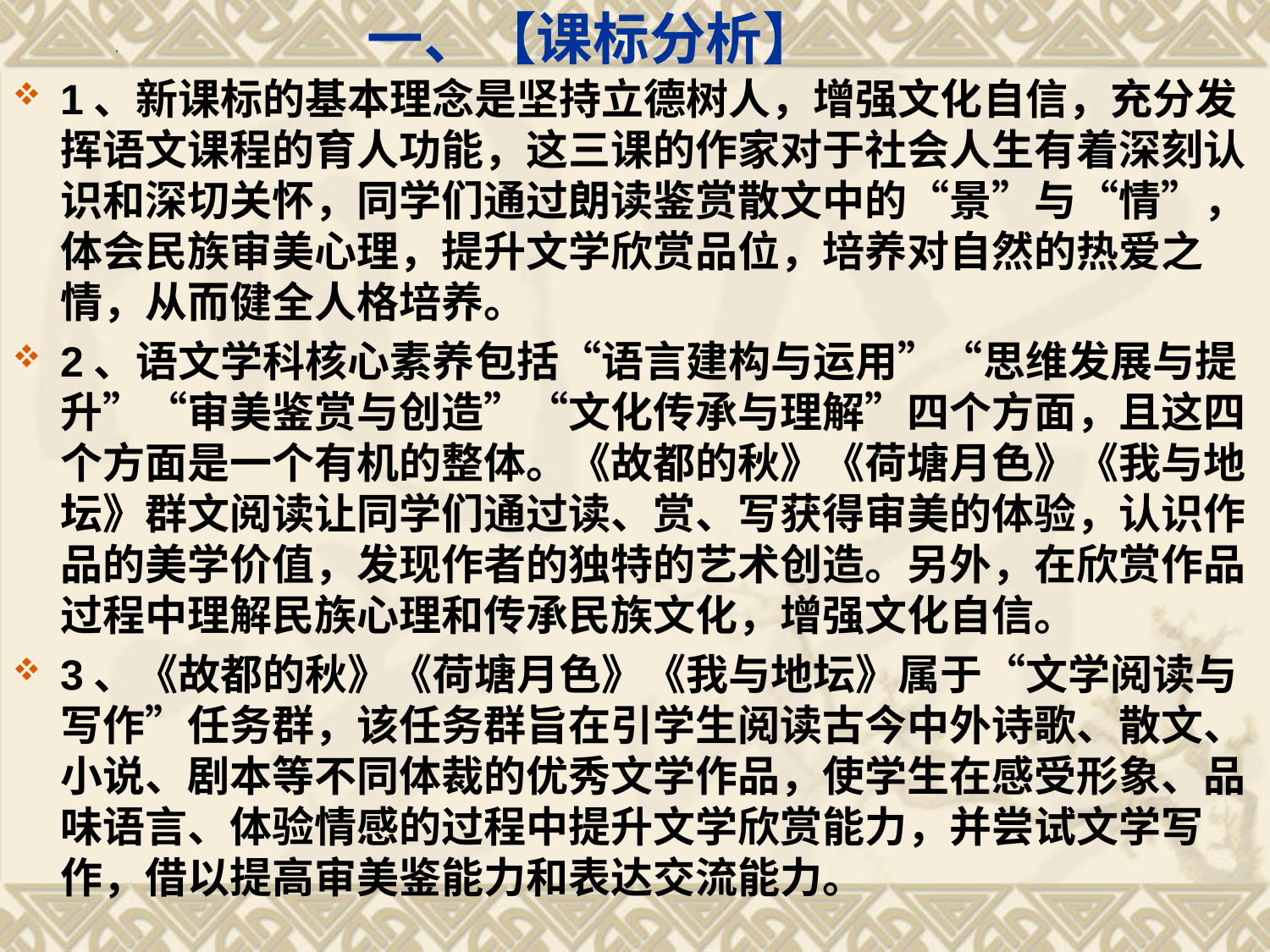

# 一、【课标分析】
1、新课标的基本理念是坚持立德树人，增强文化自信，充分发挥语文课程的育人功能，这三课的作家对于社会人生有着深刻认识和深切关怀，同学们通过朗读鉴赏散文中的“景”与“情”，体会民族审美心理，提升文学欣赏品位，培养对自然的热爱之情，从而健全人格培养。
2、语文学科核心素养包括“语言建构与运用”“思维发展与提升”“审美鉴赏与创造”“文化传承与理解”四个方面，且这四个方面是一个有机的整体。《故都的秋》《荷塘月色》《我与地坛》群文阅读让同学们通过读、赏、写获得审美的体验，认识作品的美学价值，发现作者的独特的艺术创造。另外，在欣赏作品过程中理解民族心理和传承民族文化，增强文化自信。
3、《故都的秋》《荷塘月色》《我与地坛》属于“文学阅读与写作”任务群，该任务群旨在引学生阅读古今中外诗歌、散文、小说、剧本等不同体裁的优秀文学作品，使学生在感受形象、品味语言、体验情感的过程中提升文学欣赏能力，并尝试文学写作，借以提高审美鉴能力和表达交流能力。